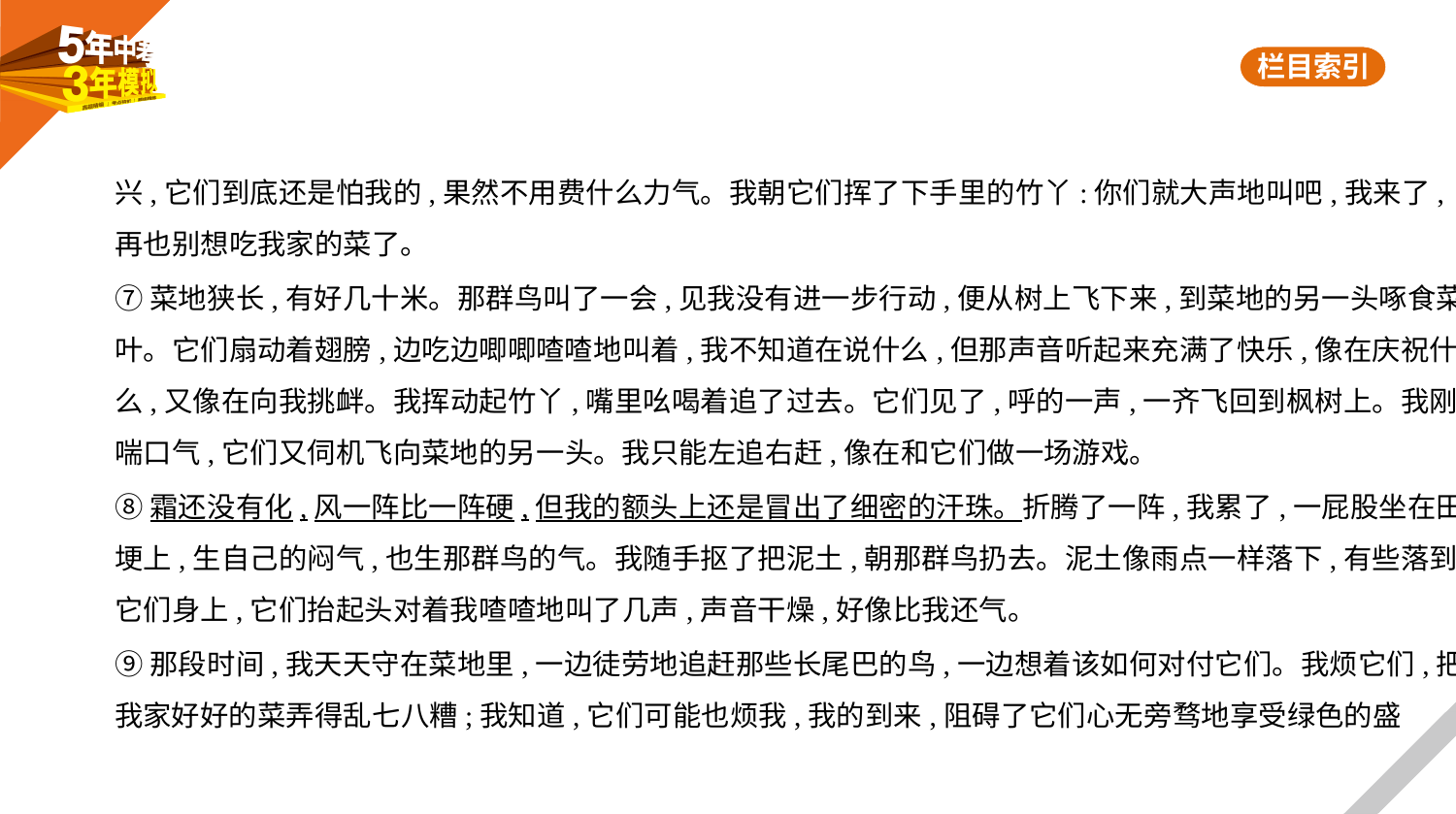

兴,它们到底还是怕我的,果然不用费什么力气。我朝它们挥了下手里的竹丫:你们就大声地叫吧,我来了,
再也别想吃我家的菜了。
⑦菜地狭长,有好几十米。那群鸟叫了一会,见我没有进一步行动,便从树上飞下来,到菜地的另一头啄食菜
叶。它们扇动着翅膀,边吃边唧唧喳喳地叫着,我不知道在说什么,但那声音听起来充满了快乐,像在庆祝什
么,又像在向我挑衅。我挥动起竹丫,嘴里吆喝着追了过去。它们见了,呼的一声,一齐飞回到枫树上。我刚
喘口气,它们又伺机飞向菜地的另一头。我只能左追右赶,像在和它们做一场游戏。
⑧霜还没有化,风一阵比一阵硬,但我的额头上还是冒出了细密的汗珠。折腾了一阵,我累了,一屁股坐在田
埂上,生自己的闷气,也生那群鸟的气。我随手抠了把泥土,朝那群鸟扔去。泥土像雨点一样落下,有些落到
它们身上,它们抬起头对着我喳喳地叫了几声,声音干燥,好像比我还气。
⑨那段时间,我天天守在菜地里,一边徒劳地追赶那些长尾巴的鸟,一边想着该如何对付它们。我烦它们,把
我家好好的菜弄得乱七八糟;我知道,它们可能也烦我,我的到来,阻碍了它们心无旁骛地享受绿色的盛